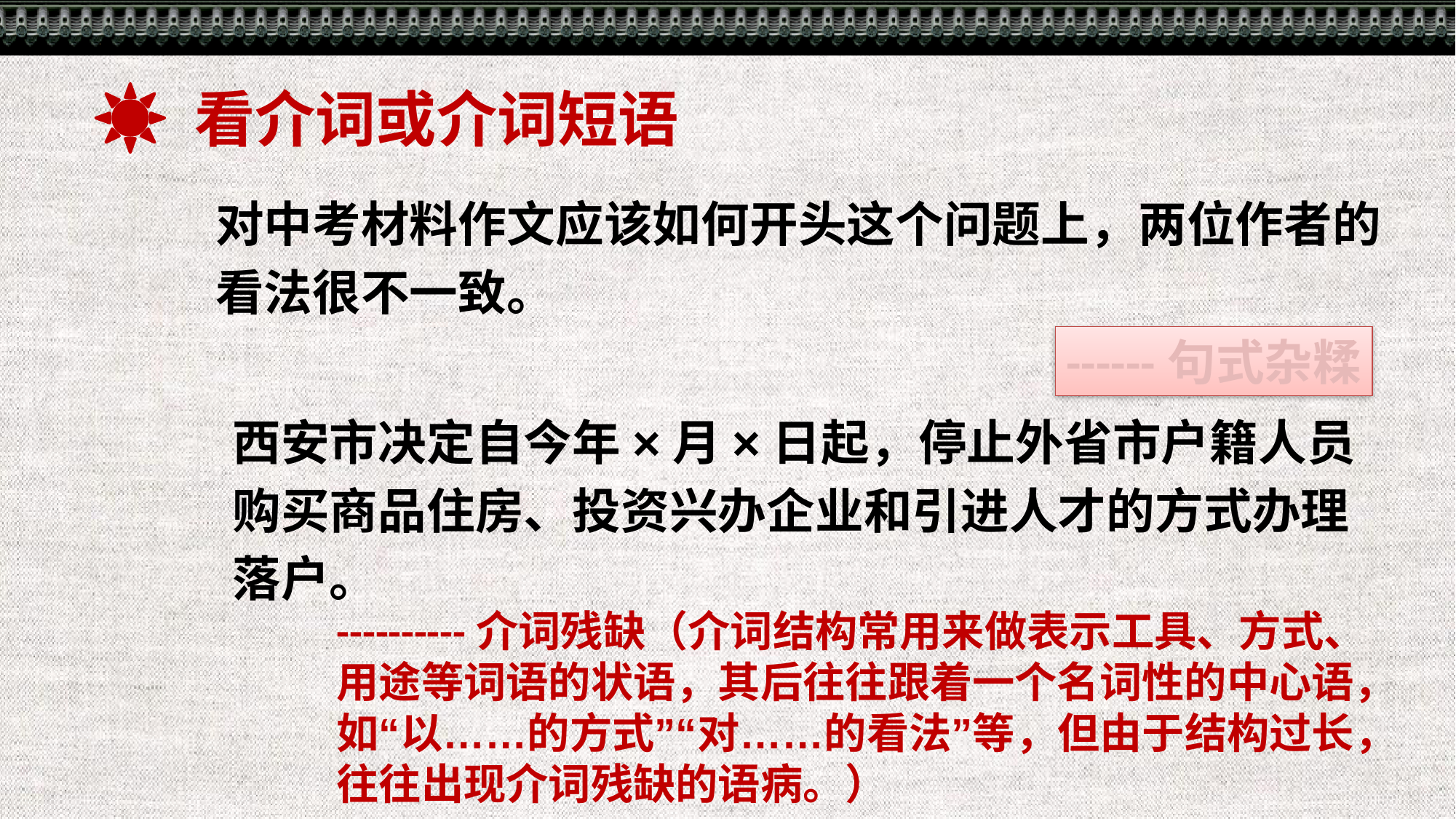

看介词或介词短语

对中考材料作文应该如何开头这个问题上，两位作者的看法很不一致。
------句式杂糅
西安市决定自今年×月×日起，停止外省市户籍人员购买商品住房、投资兴办企业和引进人才的方式办理落户。
----------介词残缺（介词结构常用来做表示工具、方式、用途等词语的状语，其后往往跟着一个名词性的中心语，如“以……的方式”“对……的看法”等，但由于结构过长，往往出现介词残缺的语病。）